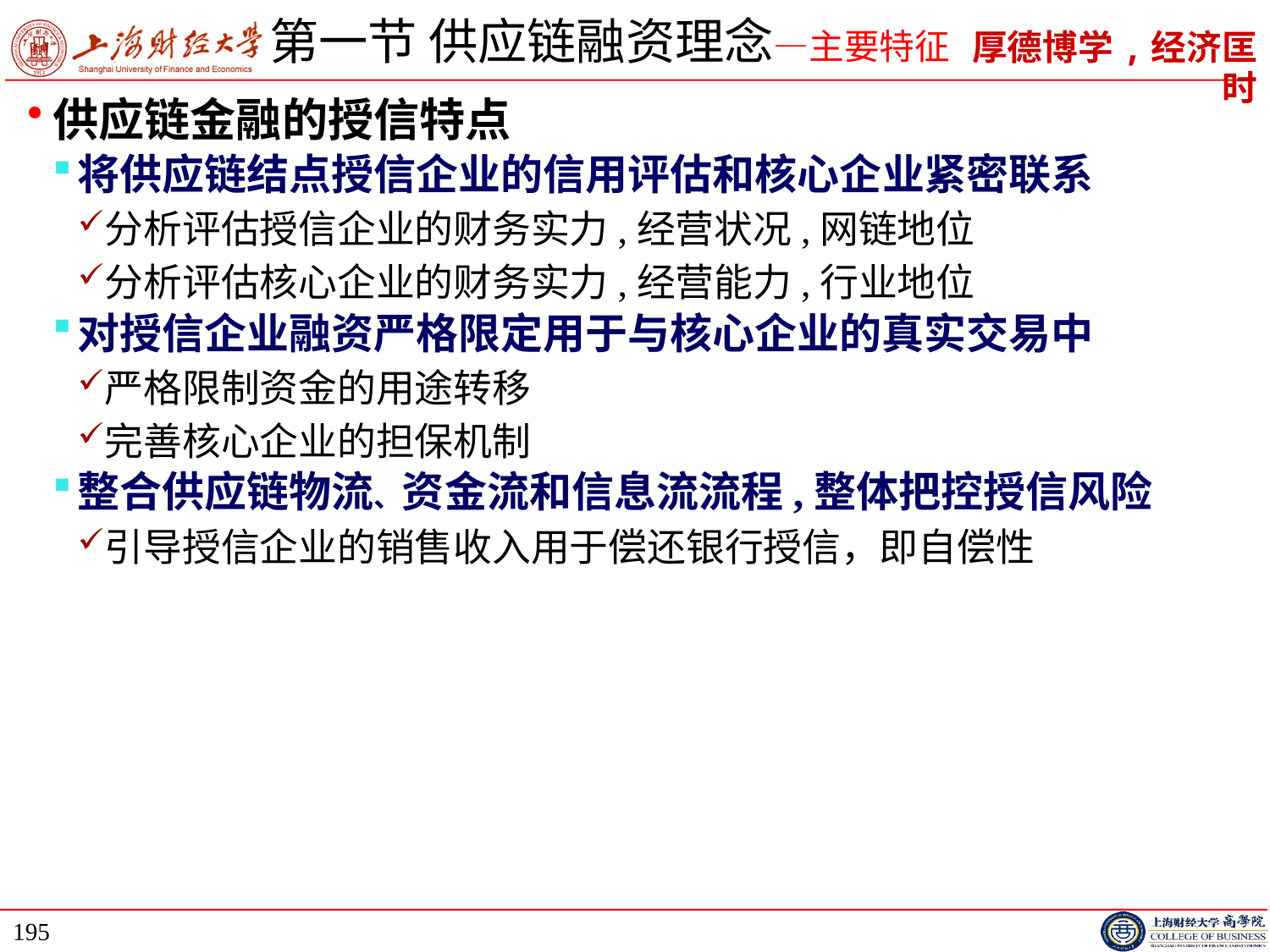

# 第一节 供应链融资理念—主要特征
供应链金融的授信特点
将供应链结点授信企业的信用评估和核心企业紧密联系
分析评估授信企业的财务实力,经营状况,网链地位
分析评估核心企业的财务实力,经营能力,行业地位
对授信企业融资严格限定用于与核心企业的真实交易中
严格限制资金的用途转移
完善核心企业的担保机制
整合供应链物流、资金流和信息流流程,整体把控授信风险
引导授信企业的销售收入用于偿还银行授信，即自偿性

195